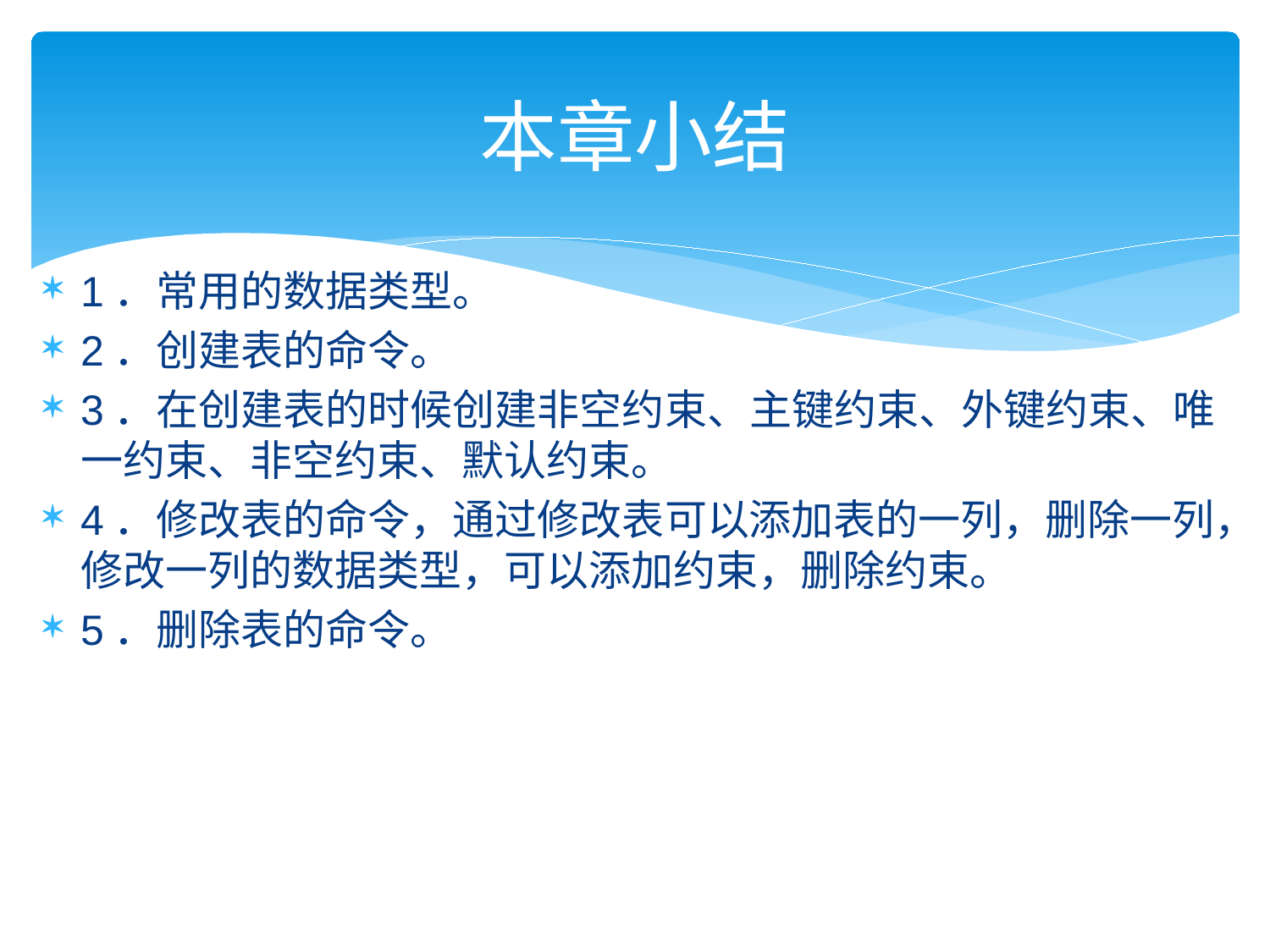

# 本章小结
1．常用的数据类型。
2．创建表的命令。
3．在创建表的时候创建非空约束、主键约束、外键约束、唯一约束、非空约束、默认约束。
4．修改表的命令，通过修改表可以添加表的一列，删除一列，修改一列的数据类型，可以添加约束，删除约束。
5．删除表的命令。